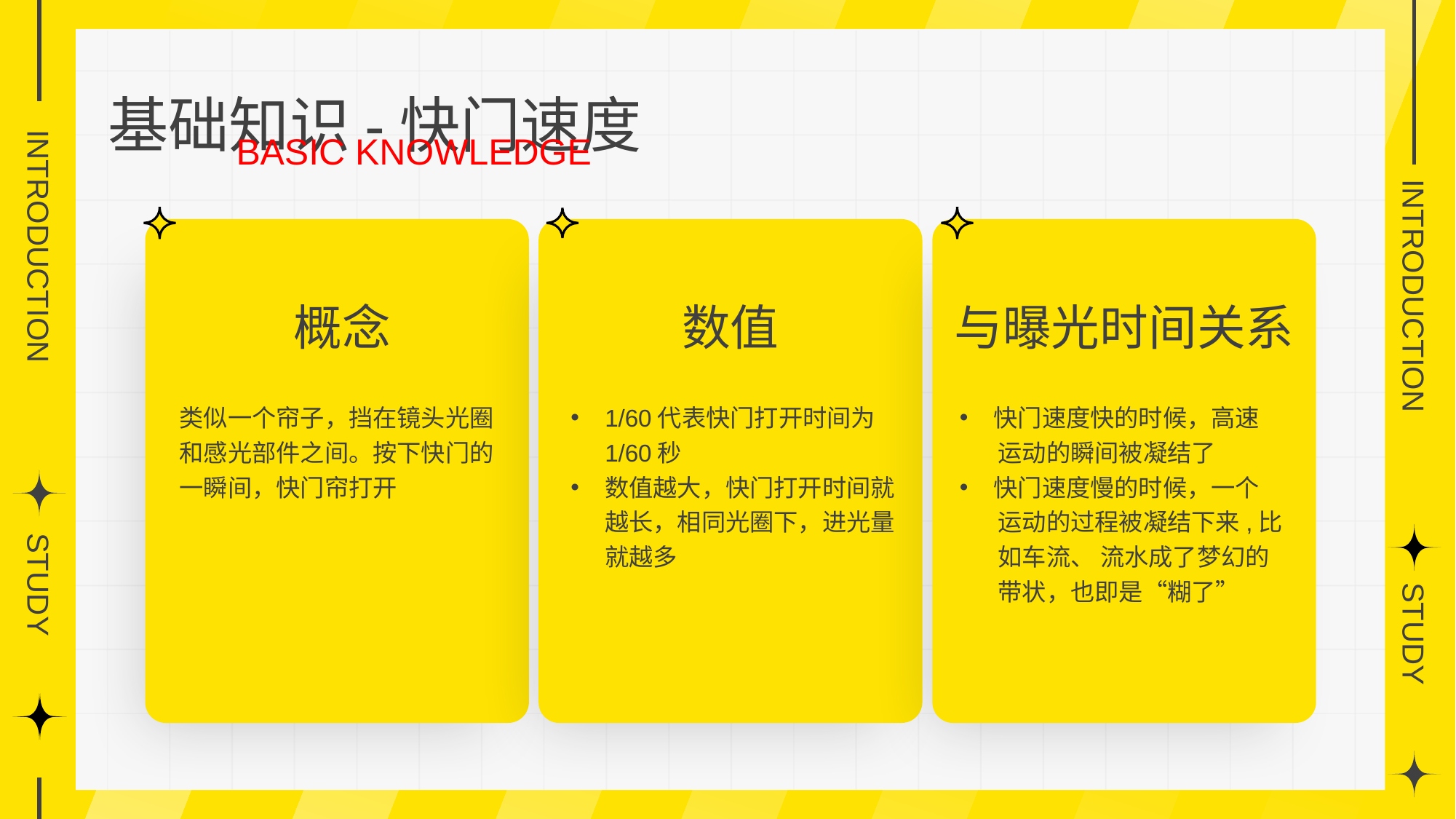

基础知识-快门速度
BASIC KNOWLEDGE
概念
数值
与曝光时间关系
类似一个帘子，挡在镜头光圈和感光部件之间。按下快门的一瞬间，快门帘打开
1/60代表快门打开时间为1/60秒
数值越大，快门打开时间就越长，相同光圈下，进光量就越多
快门速度快的时候，高速
      运动的瞬间被凝结了
快门速度慢的时候，一个
      运动的过程被凝结下来,比
      如车流、 流水成了梦幻的
      带状，也即是“糊了”